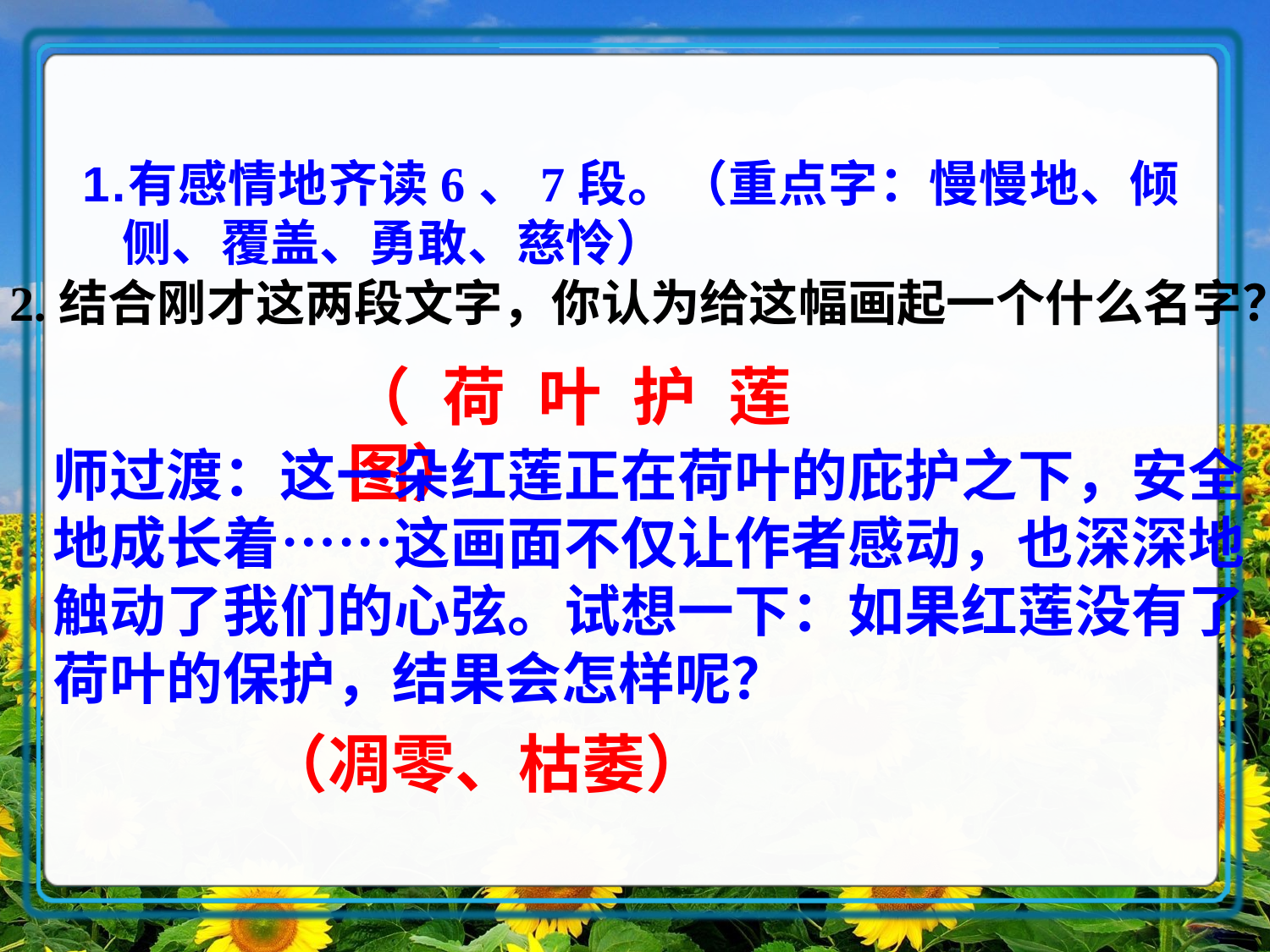

有感情地齐读6、7段。（重点字：慢慢地、倾侧、覆盖、勇敢、慈怜）
2.结合刚才这两段文字，你认为给这幅画起一个什么名字？
（荷叶护莲图）
师过渡：这一朵红莲正在荷叶的庇护之下，安全地成长着……这画面不仅让作者感动，也深深地触动了我们的心弦。试想一下：如果红莲没有了荷叶的保护，结果会怎样呢？
（凋零、枯萎）